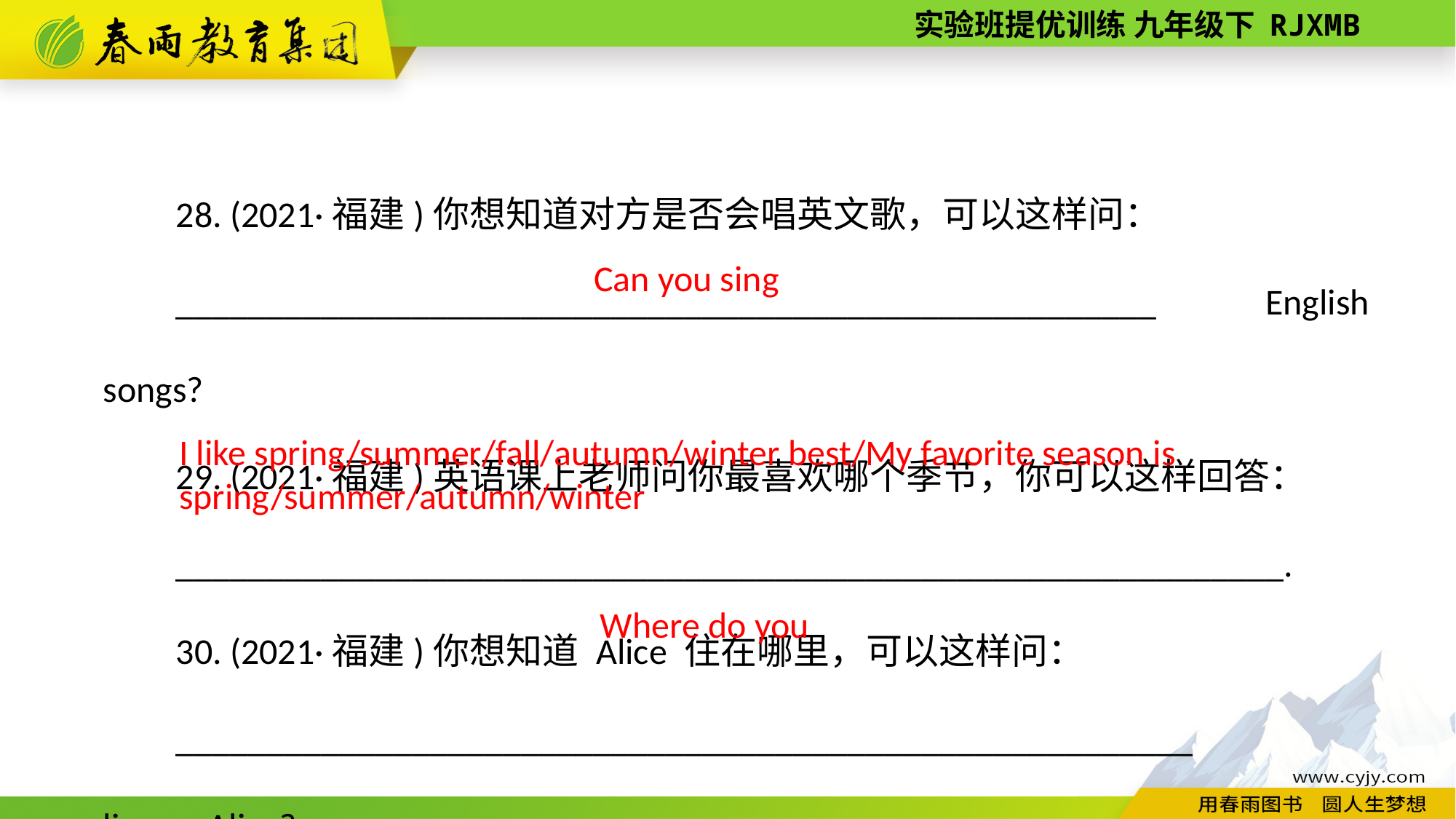

28. (2021·福建)你想知道对方是否会唱英文歌，可以这样问：
______________________________________________________ English songs?
29. (2021·福建)英语课上老师问你最喜欢哪个季节，你可以这样回答：
_____________________________________________________________.
30. (2021·福建)你想知道 Alice 住在哪里，可以这样问：
________________________________________________________ live，Alice?
Can you sing
I like spring/summer/fall/autumn/winter best/My favorite season is
spring/summer/autumn/winter
Where do you